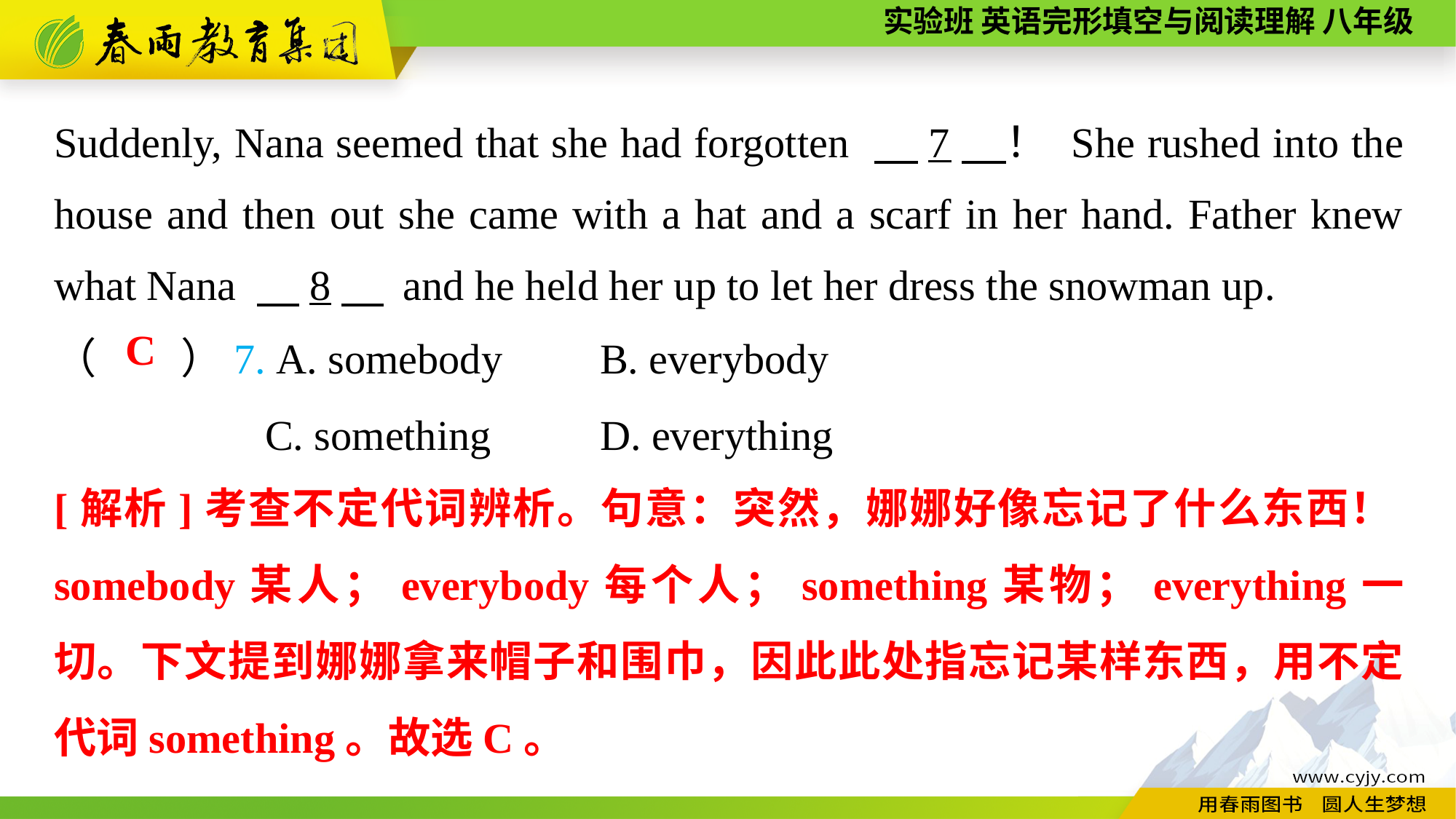

Suddenly, Nana seemed that she had forgotten 　7　！ She rushed into the house and then out she came with a hat and a scarf in her hand. Father knew what Nana 　8　 and he held her up to let her dress the snowman up.
（　　）7. A. somebody	B. everybody
                    C. something	D. everything
C
[解析]考查不定代词辨析。句意：突然，娜娜好像忘记了什么东西！somebody某人；everybody每个人；something某物；everything一切。下文提到娜娜拿来帽子和围巾，因此此处指忘记某样东西，用不定代词something。故选C。